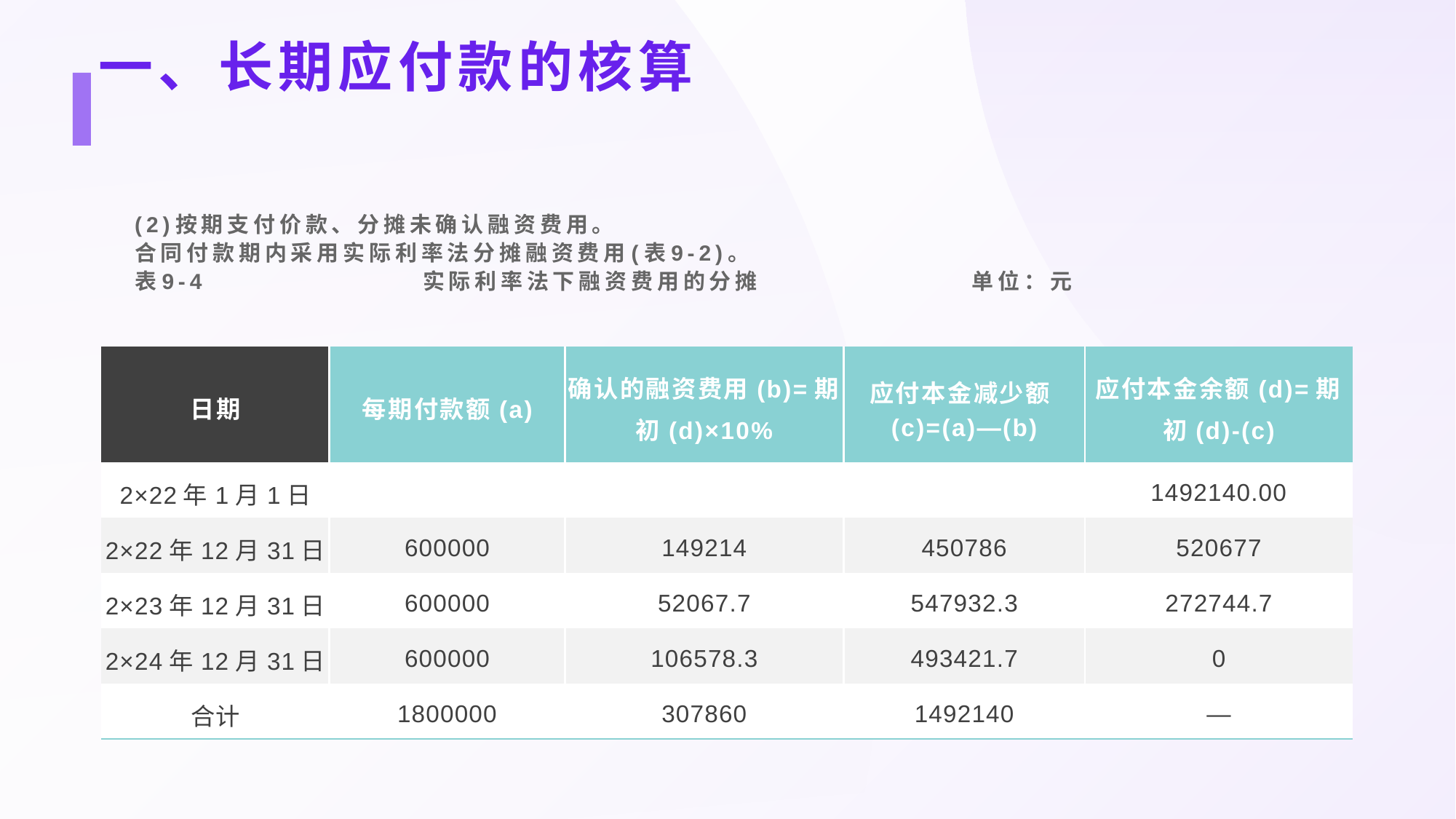

一、长期应付款的核算

(2)按期支付价款、分摊未确认融资费用。
合同付款期内采用实际利率法分摊融资费用(表9-2)。
表9-4                     实际利率法下融资费用的分摊                       单位：元
| 日期 | 每期付款额(a) | 确认的融资费用(b)=期初(d)×10% | 应付本金减少额(c)=(a)—(b) | 应付本金余额(d)=期初(d)-(c) |
| --- | --- | --- | --- | --- |
| 2×22年1月1日 |  |  |  | 1492140.00 |
| 2×22年12月31日 | 600000 | 149214 | 450786 | 520677 |
| 2×23年12月31日 | 600000 | 52067.7 | 547932.3 | 272744.7 |
| 2×24年12月31日 | 600000 | 106578.3 | 493421.7 | 0 |
| 合计 | 1800000 | 307860 | 1492140 | — |